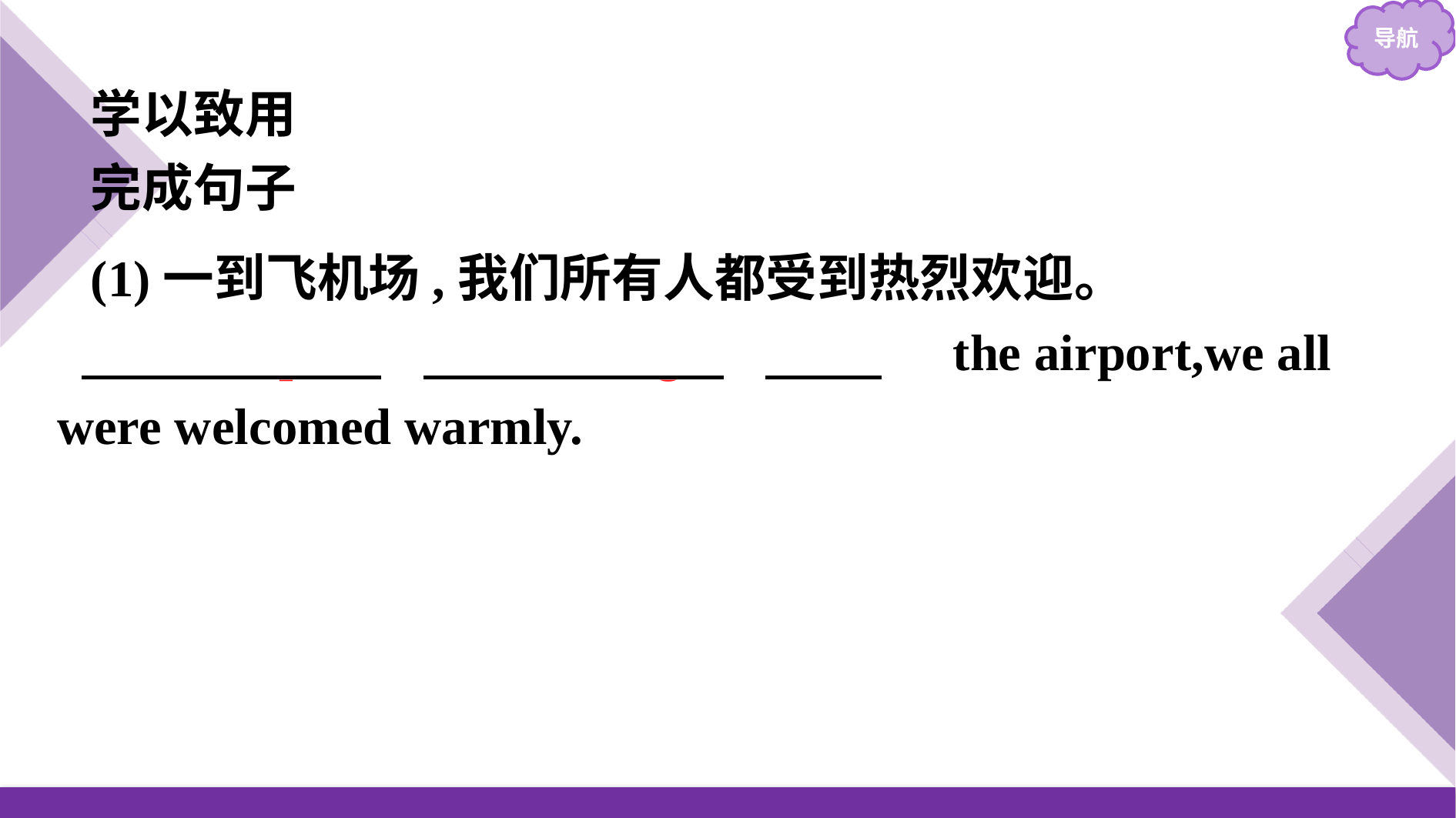

学以致用
完成句子
(1)一到飞机场,我们所有人都受到热烈欢迎。
　On/Upon　 　arriving　 　at　 the airport,we all were welcomed warmly.